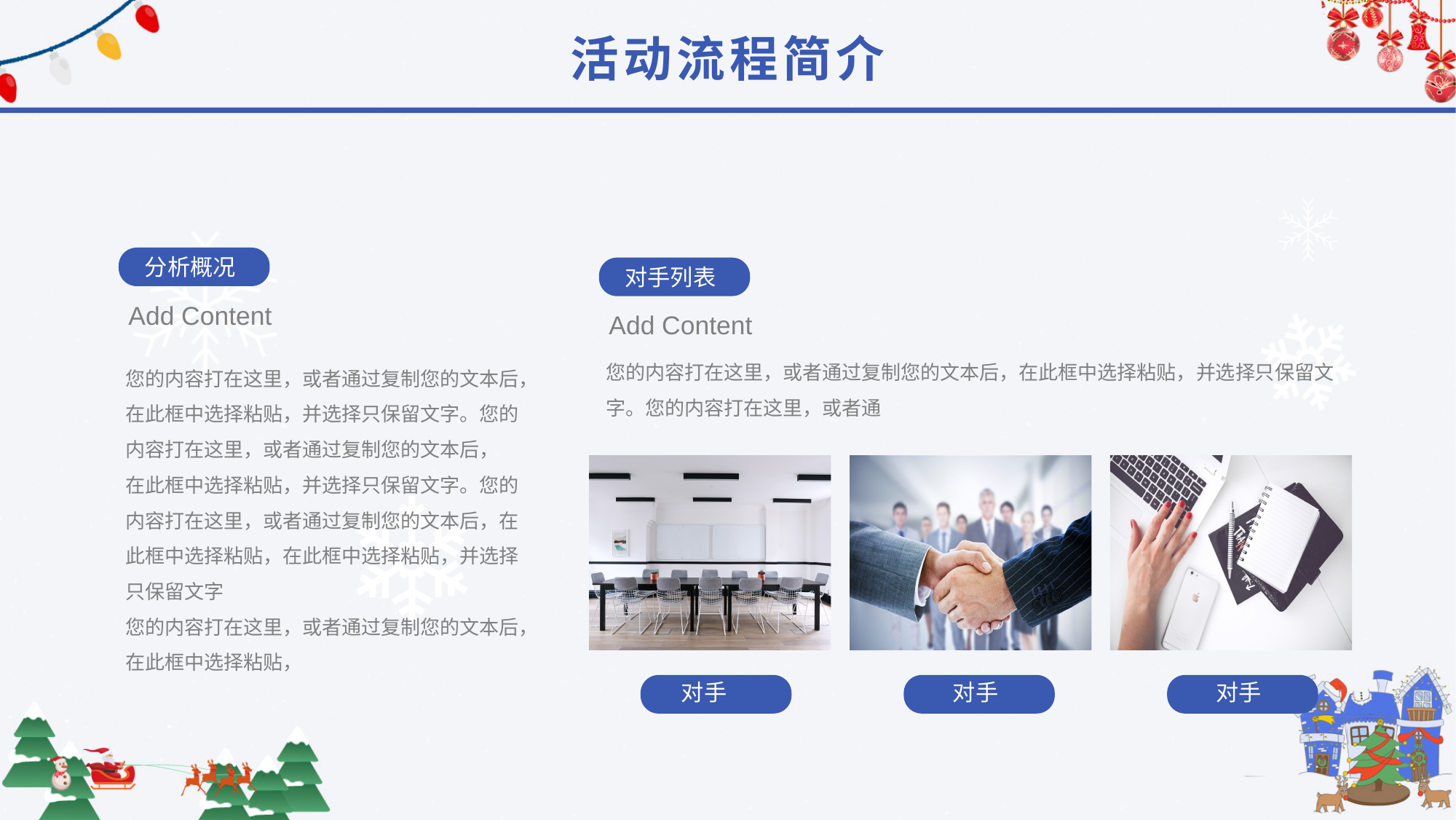

活动流程简介

分析概况

Add Content
对手列表

Add Content
您的内容打在这里，或者通过复制您的文本后，在此框中选择粘贴，并选择只保留文字。您的内容打在这里，或者通
您的内容打在这里，或者通过复制您的文本后，在此框中选择粘贴，并选择只保留文字。您的内容打在这里，或者通过复制您的文本后，
在此框中选择粘贴，并选择只保留文字。您的内容打在这里，或者通过复制您的文本后，在此框中选择粘贴，在此框中选择粘贴，并选择只保留文字
您的内容打在这里，或者通过复制您的文本后，在此框中选择粘贴，

对手
对手
对手